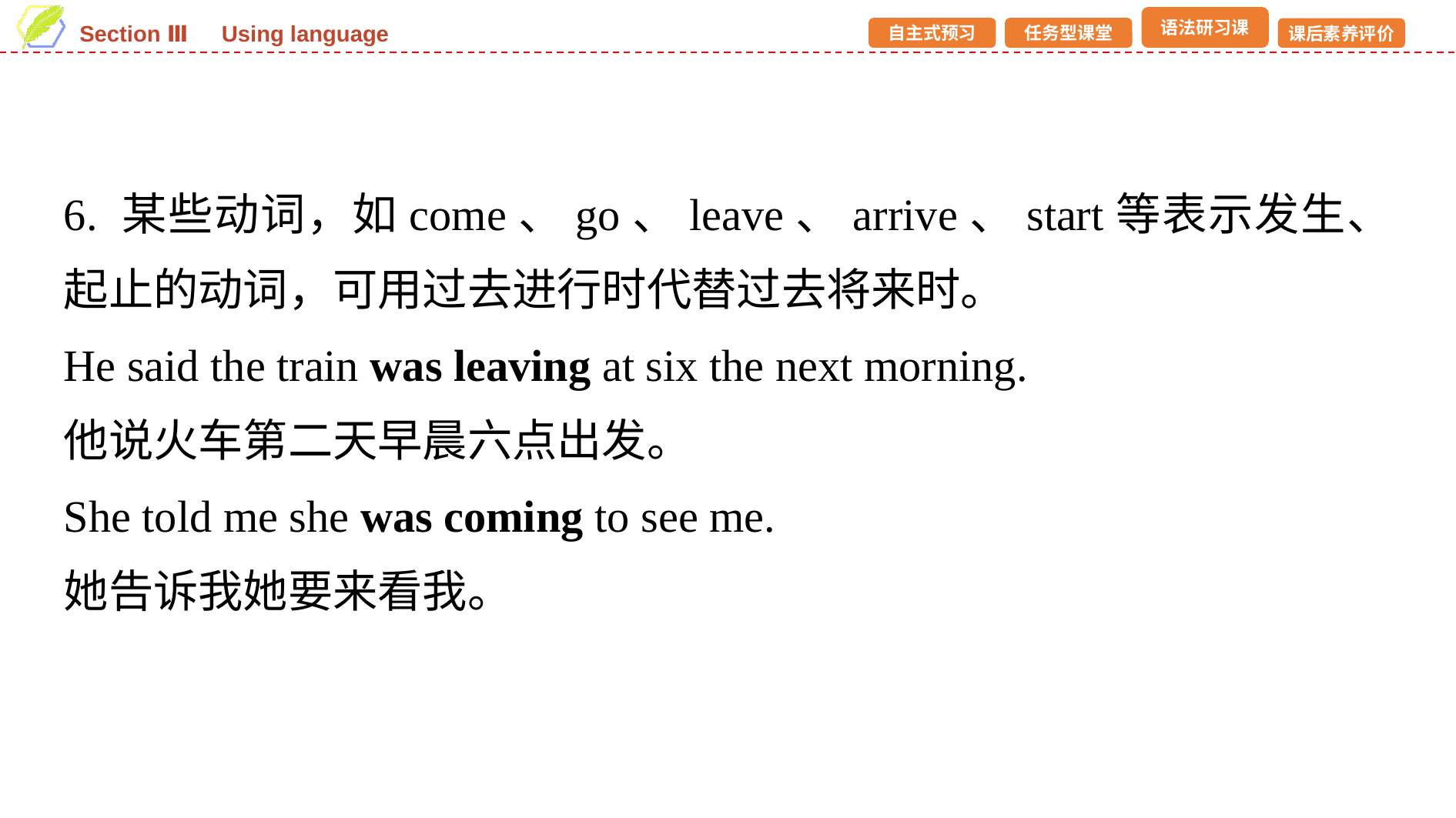

6. 某些动词，如come、go、leave、arrive、start等表示发生、起止的动词，可用过去进行时代替过去将来时。
He said the train was leaving at six the next morning.
他说火车第二天早晨六点出发。
She told me she was coming to see me.
她告诉我她要来看我。